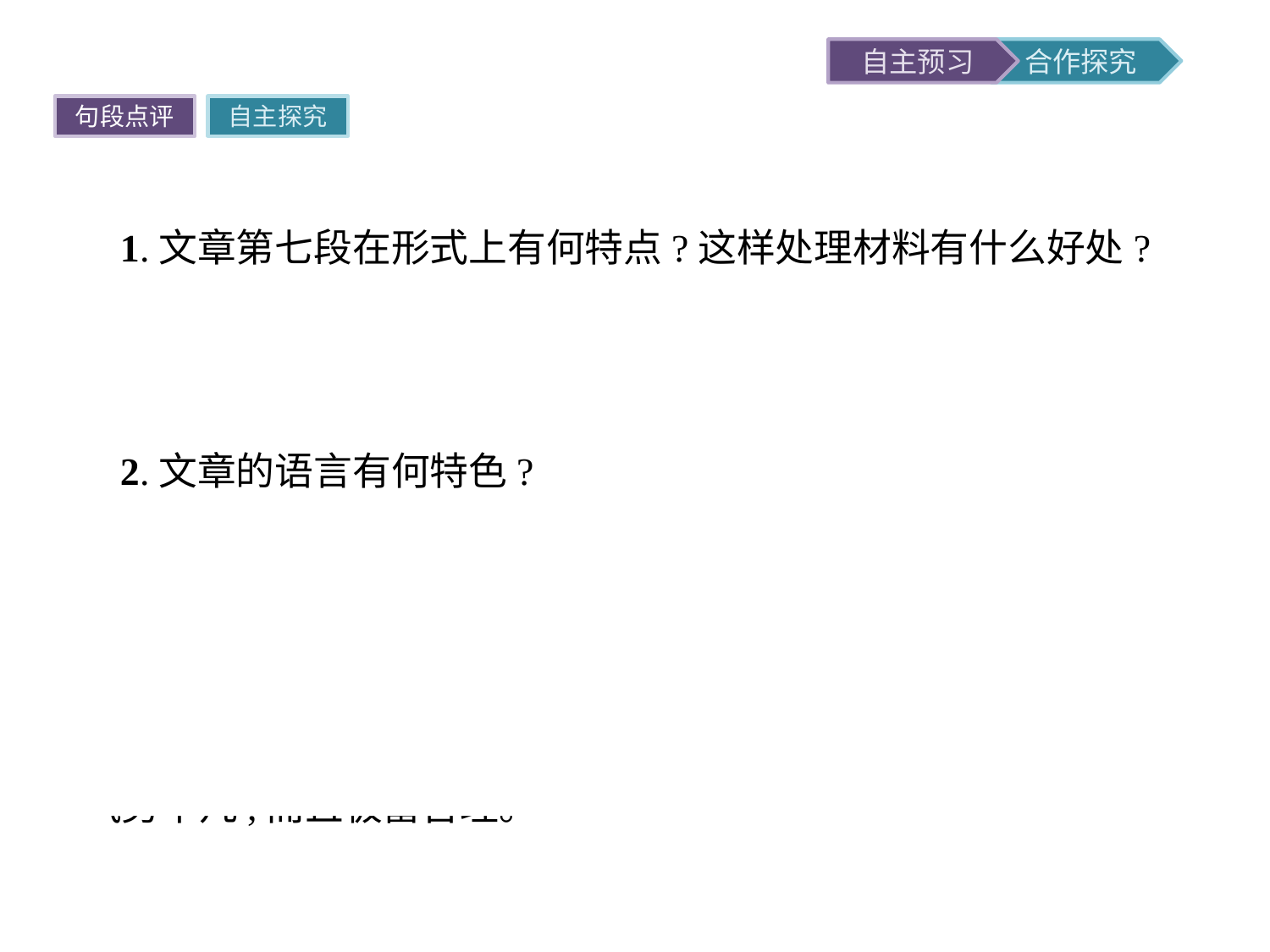

句段点评
自主探究
1.文章第七段在形式上有何特点?这样处理材料有什么好处?
提示在第七段中作者采用了情境问答式来提出“扬短避长”的作战策略。采取这种方式来行文给人的感觉好像是身临其境,制造出了一种真实的情境,使文章具有最大的可信度和说服力。
2.文章的语言有何特色?
提示起语多“凡”字,使行文理足气壮;连接多“然后”“而后”“故”,语气果断斩截;全篇多短句,语调峻急,锋不可犯;排比和对偶句有十几处,气势不凡。如“泰山崩于前而色不变,麋鹿兴于左而目不瞬”“怒不尽则有余勇,欲不尽则有余贪”“一忍可以支百勇,一静可以制百动”,这些排偶句,不仅音韵铿锵,气势不凡,而且极富哲理。